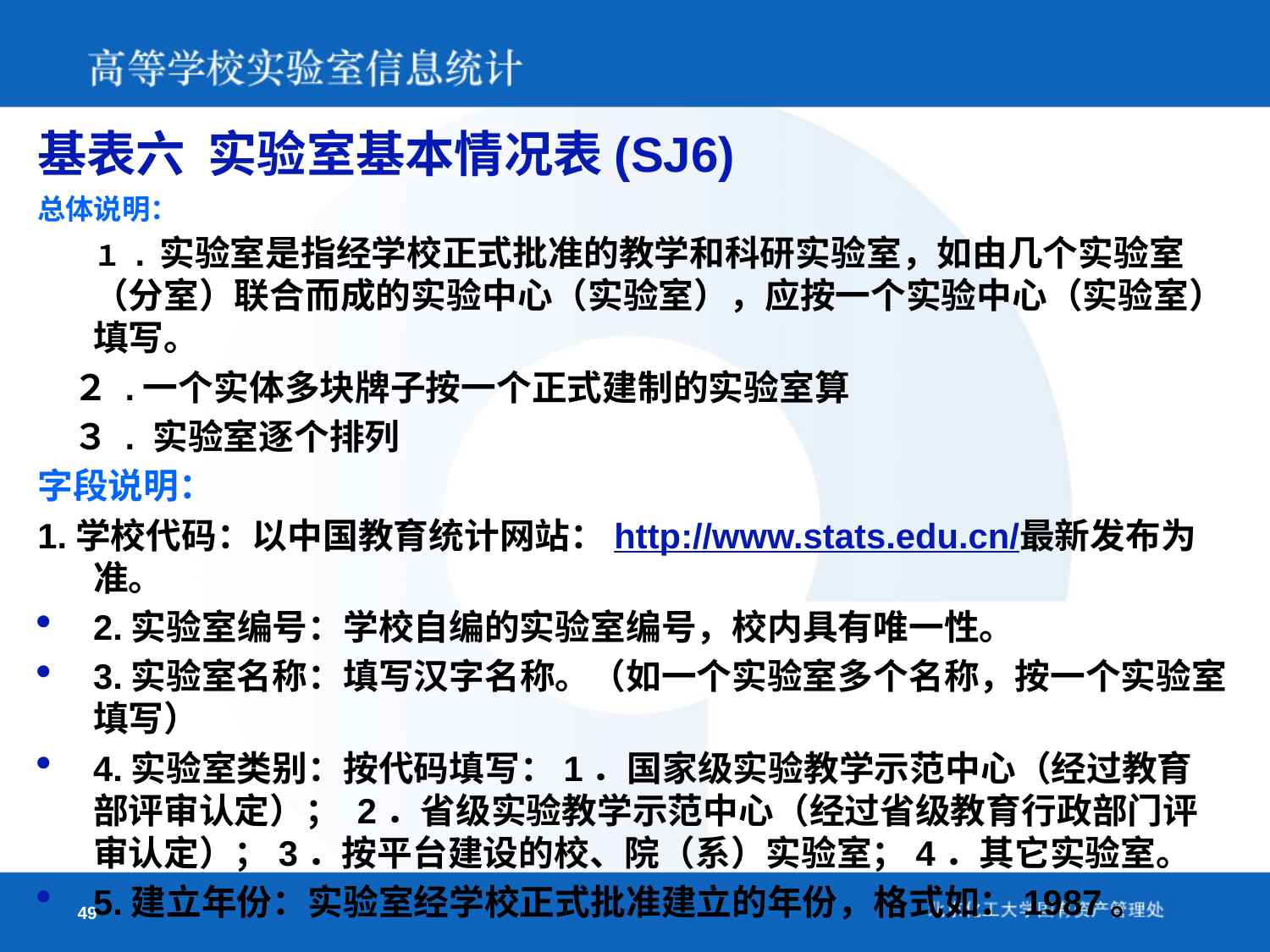

基表六  实验室基本情况表(SJ6)
总体说明：
　　１ . 实验室是指经学校正式批准的教学和科研实验室，如由几个实验室（分室）联合而成的实验中心（实验室），应按一个实验中心（实验室）填写。
　２ .一个实体多块牌子按一个正式建制的实验室算
　３ . 实验室逐个排列
字段说明：
1.学校代码：以中国教育统计网站：http://www.stats.edu.cn/最新发布为准。
2.实验室编号：学校自编的实验室编号，校内具有唯一性。
3.实验室名称：填写汉字名称。（如一个实验室多个名称，按一个实验室填写）
4.实验室类别：按代码填写：1．国家级实验教学示范中心（经过教育部评审认定）； 2．省级实验教学示范中心（经过省级教育行政部门评审认定）；3．按平台建设的校、院（系）实验室；4．其它实验室。
5.建立年份：实验室经学校正式批准建立的年份，格式如：1987。